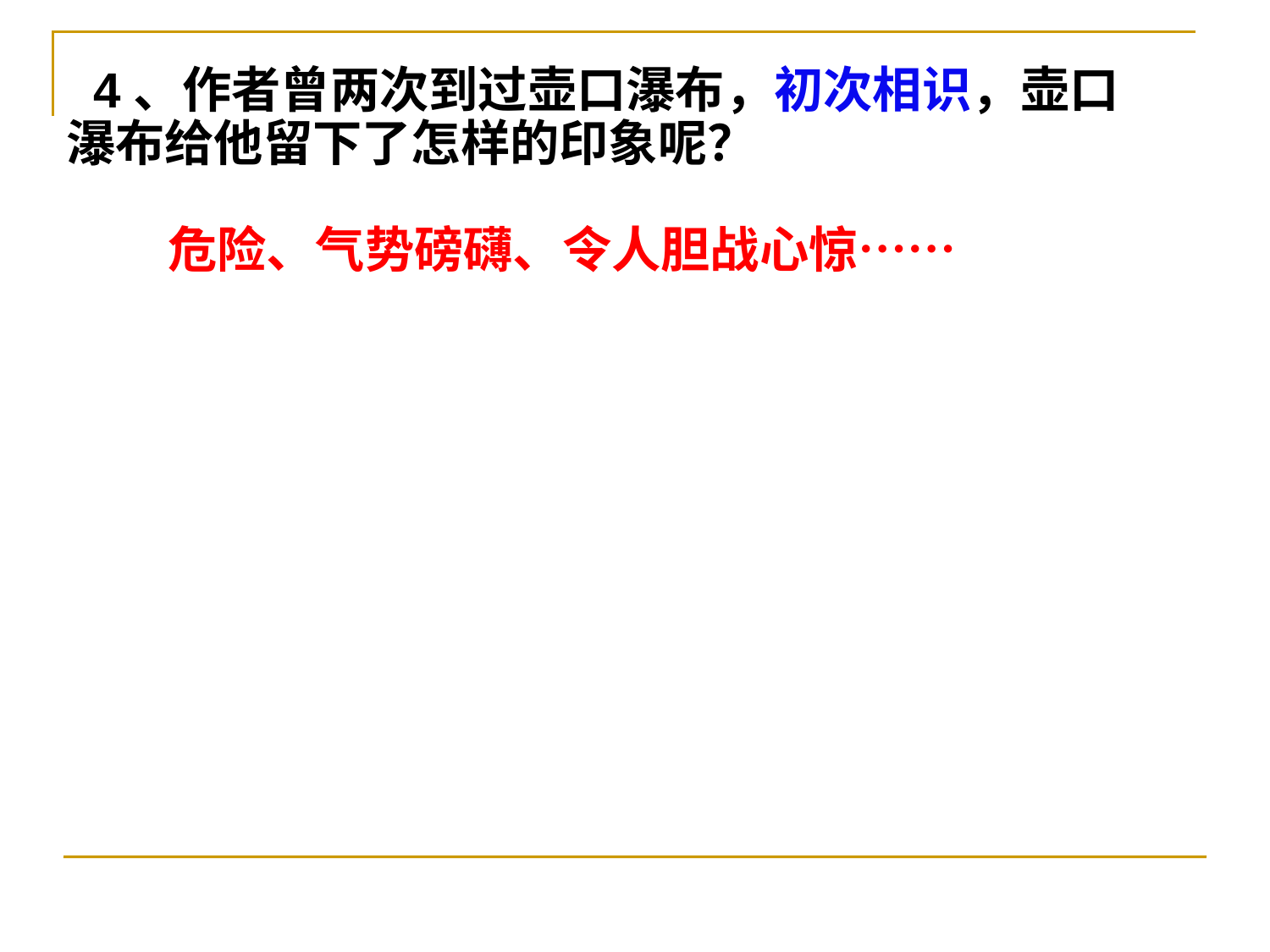

4、作者曾两次到过壶口瀑布，初次相识，壶口瀑布给他留下了怎样的印象呢？

        危险、气势磅礴、令人胆战心惊……